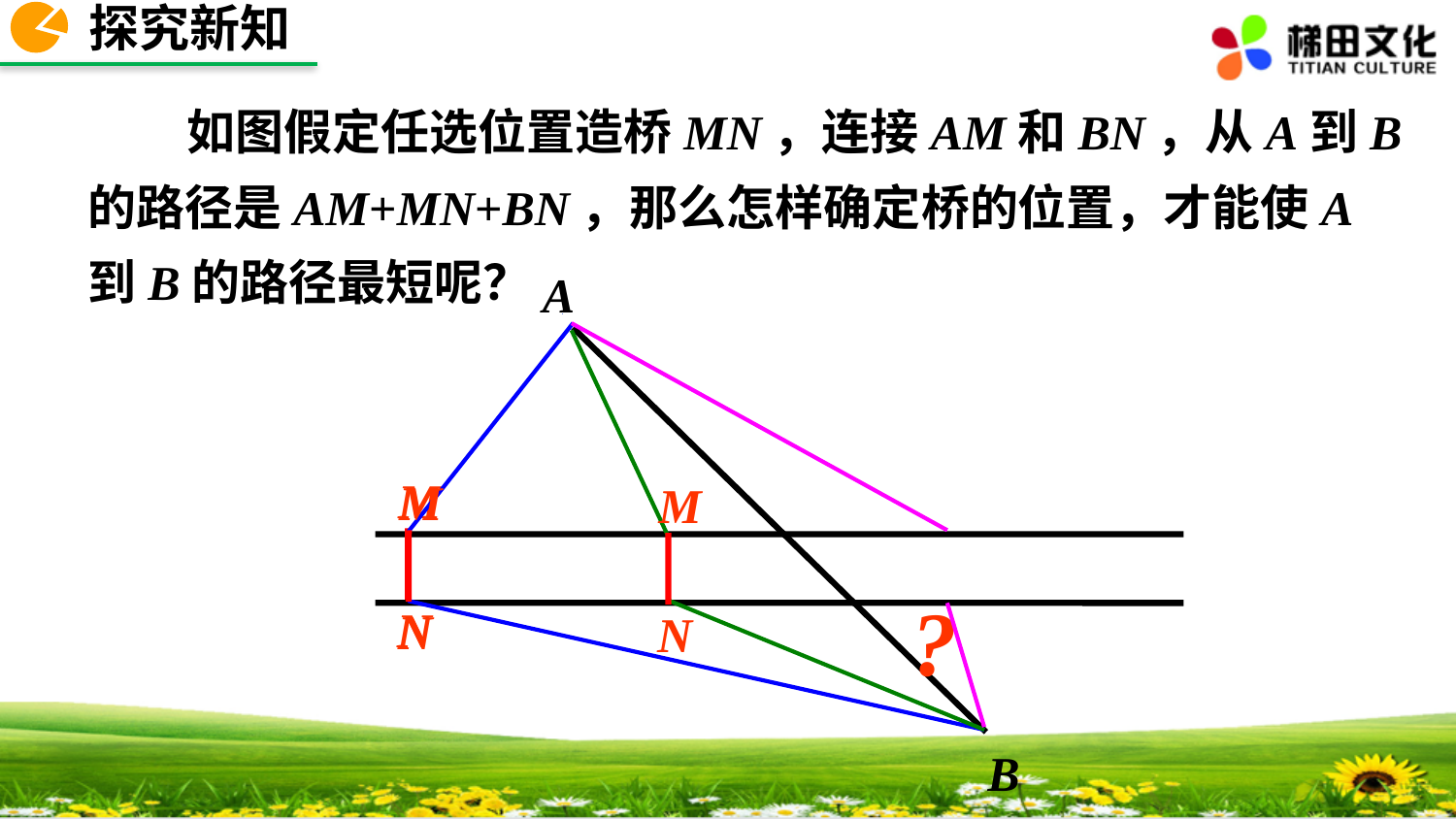

探究新知

        如图假定任选位置造桥MN，连接AM和BN，从A到B的路径是AM+MN+BN，那么怎样确定桥的位置，才能使A到B的路径最短呢？
A
●
●

 ?

M

N
M
M

N

N

B